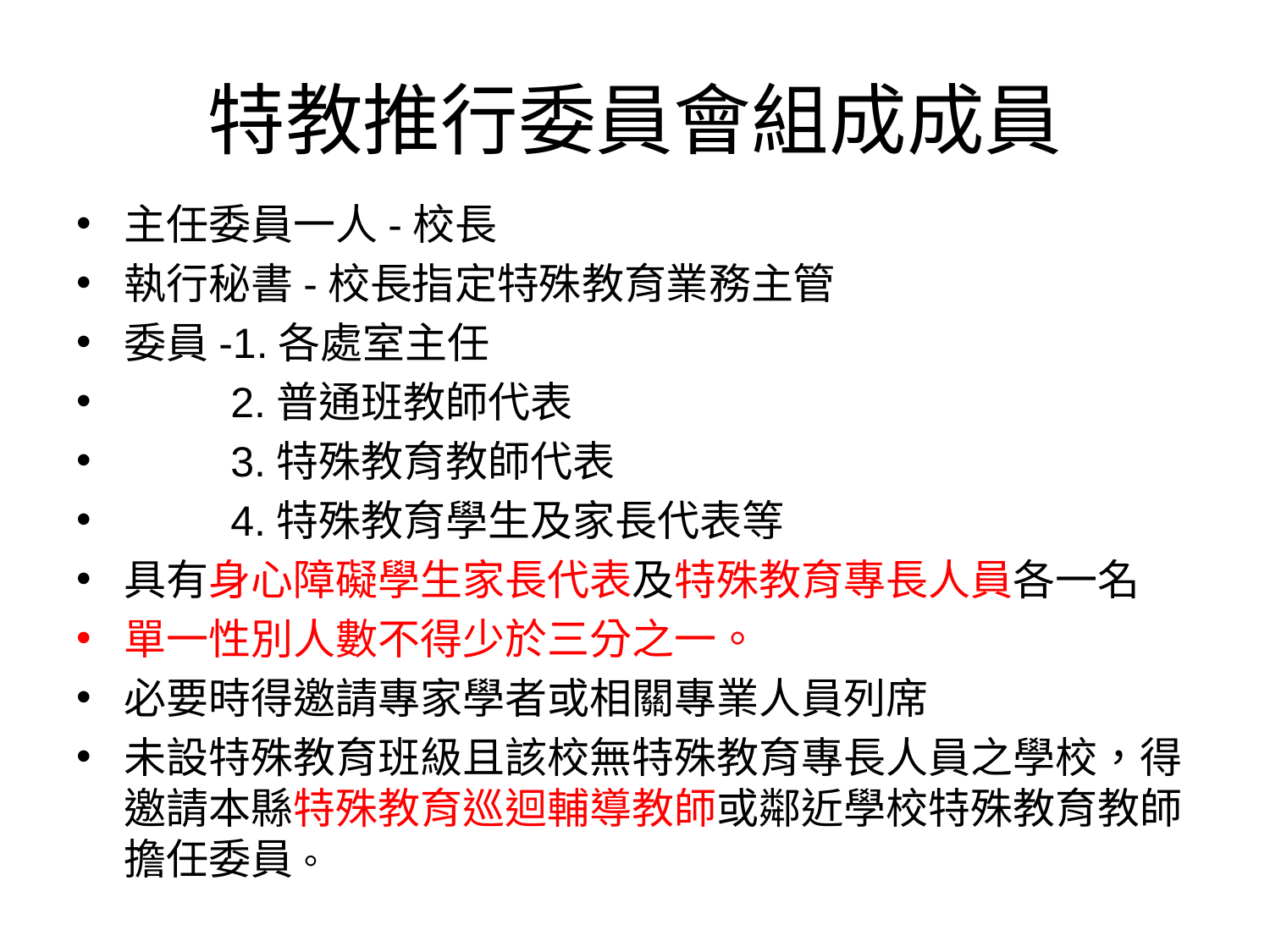

# 特教推行委員會組成成員
主任委員一人-校長
執行秘書-校長指定特殊教育業務主管
委員-1.各處室主任
         2.普通班教師代表
         3.特殊教育教師代表
         4.特殊教育學生及家長代表等
具有身心障礙學生家長代表及特殊教育專長人員各一名
單一性別人數不得少於三分之一。
必要時得邀請專家學者或相關專業人員列席
未設特殊教育班級且該校無特殊教育專長人員之學校，得邀請本縣特殊教育巡迴輔導教師或鄰近學校特殊教育教師擔任委員。